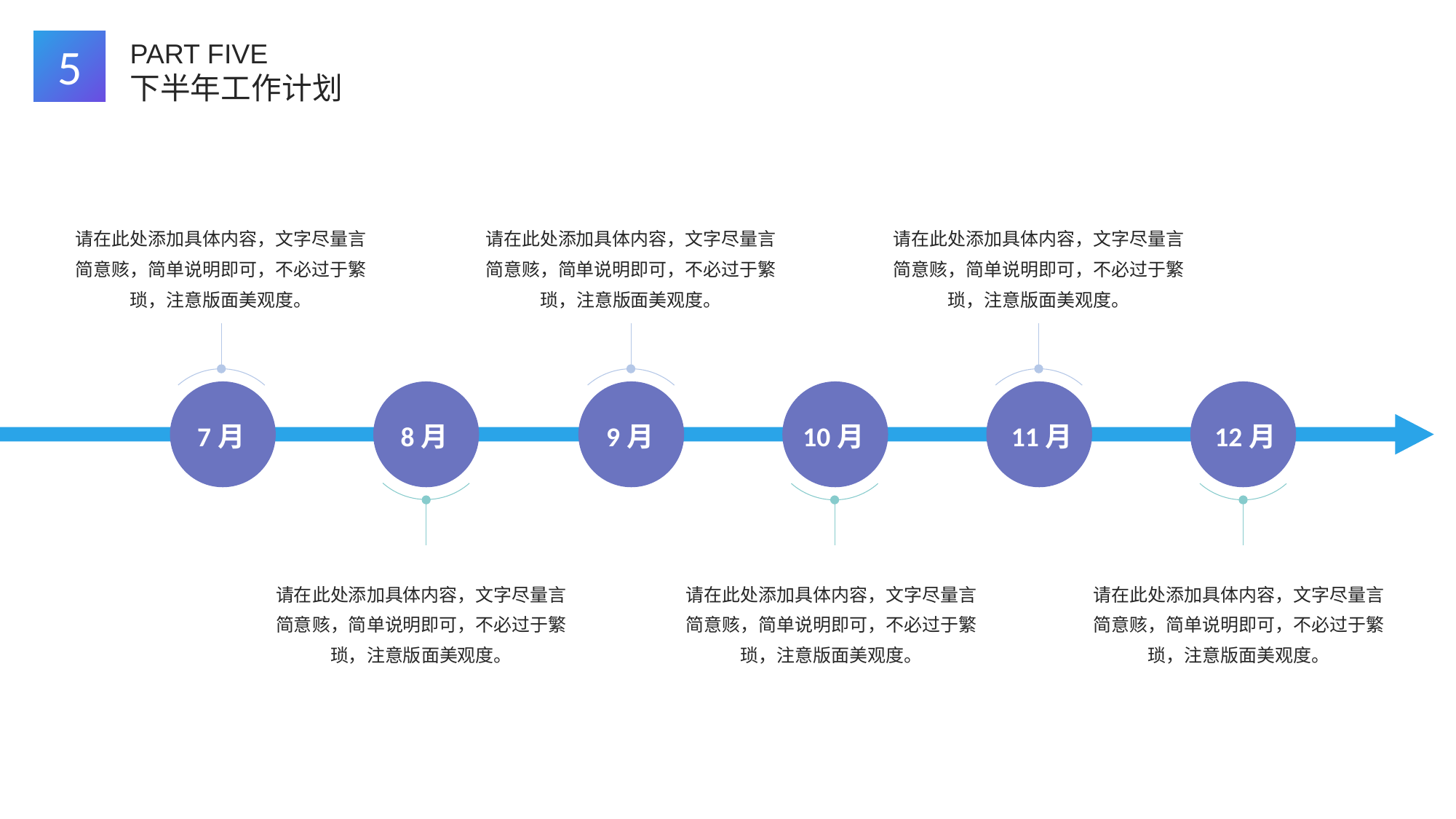

5
PART FIVE
下半年工作计划
请在此处添加具体内容，文字尽量言简意赅，简单说明即可，不必过于繁琐，注意版面美观度。
请在此处添加具体内容，文字尽量言简意赅，简单说明即可，不必过于繁琐，注意版面美观度。
请在此处添加具体内容，文字尽量言简意赅，简单说明即可，不必过于繁琐，注意版面美观度。

7月
8月
9月
10月
11月
12月

请在此处添加具体内容，文字尽量言简意赅，简单说明即可，不必过于繁琐，注意版面美观度。
请在此处添加具体内容，文字尽量言简意赅，简单说明即可，不必过于繁琐，注意版面美观度。
请在此处添加具体内容，文字尽量言简意赅，简单说明即可，不必过于繁琐，注意版面美观度。